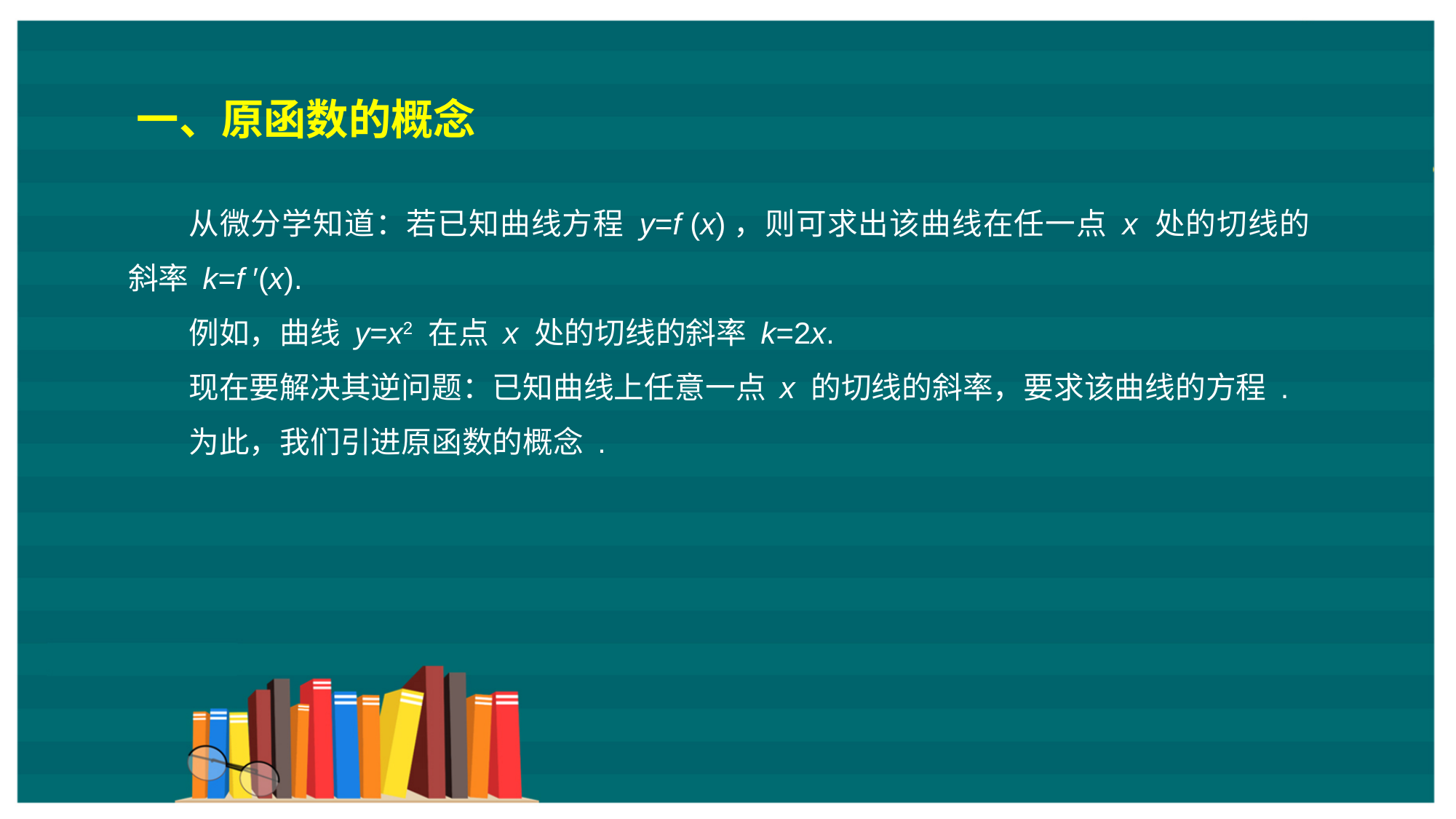

一、原函数的概念
从微分学知道：若已知曲线方程 y=f (x)，则可求出该曲线在任一点 x 处的切线的斜率 k=f ′(x).
例如，曲线 y=x2 在点 x 处的切线的斜率 k=2x.
现在要解决其逆问题：已知曲线上任意一点 x 的切线的斜率，要求该曲线的方程 .
为此，我们引进原函数的概念 .